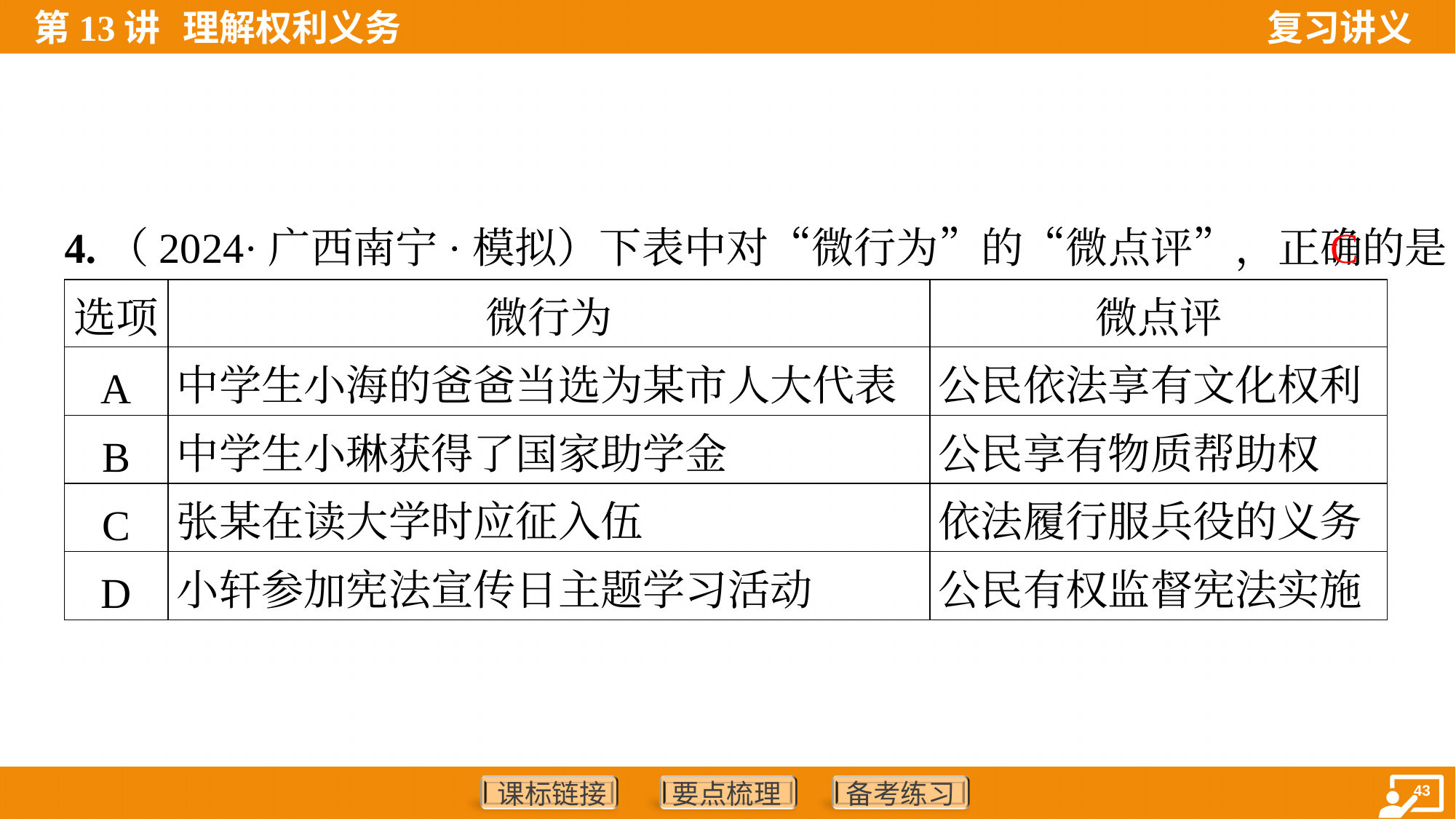

C
4.（2024·广西南宁·模拟）下表中对“微行为”的“微点评”，正确的是(   )
| 选项 | 微行为 | 微点评 |
| --- | --- | --- |
| A | 中学生小海的爸爸当选为某市人大代表 | 公民依法享有文化权利 |
| B | 中学生小琳获得了国家助学金 | 公民享有物质帮助权 |
| C | 张某在读大学时应征入伍 | 依法履行服兵役的义务 |
| D | 小轩参加宪法宣传日主题学习活动 | 公民有权监督宪法实施 |